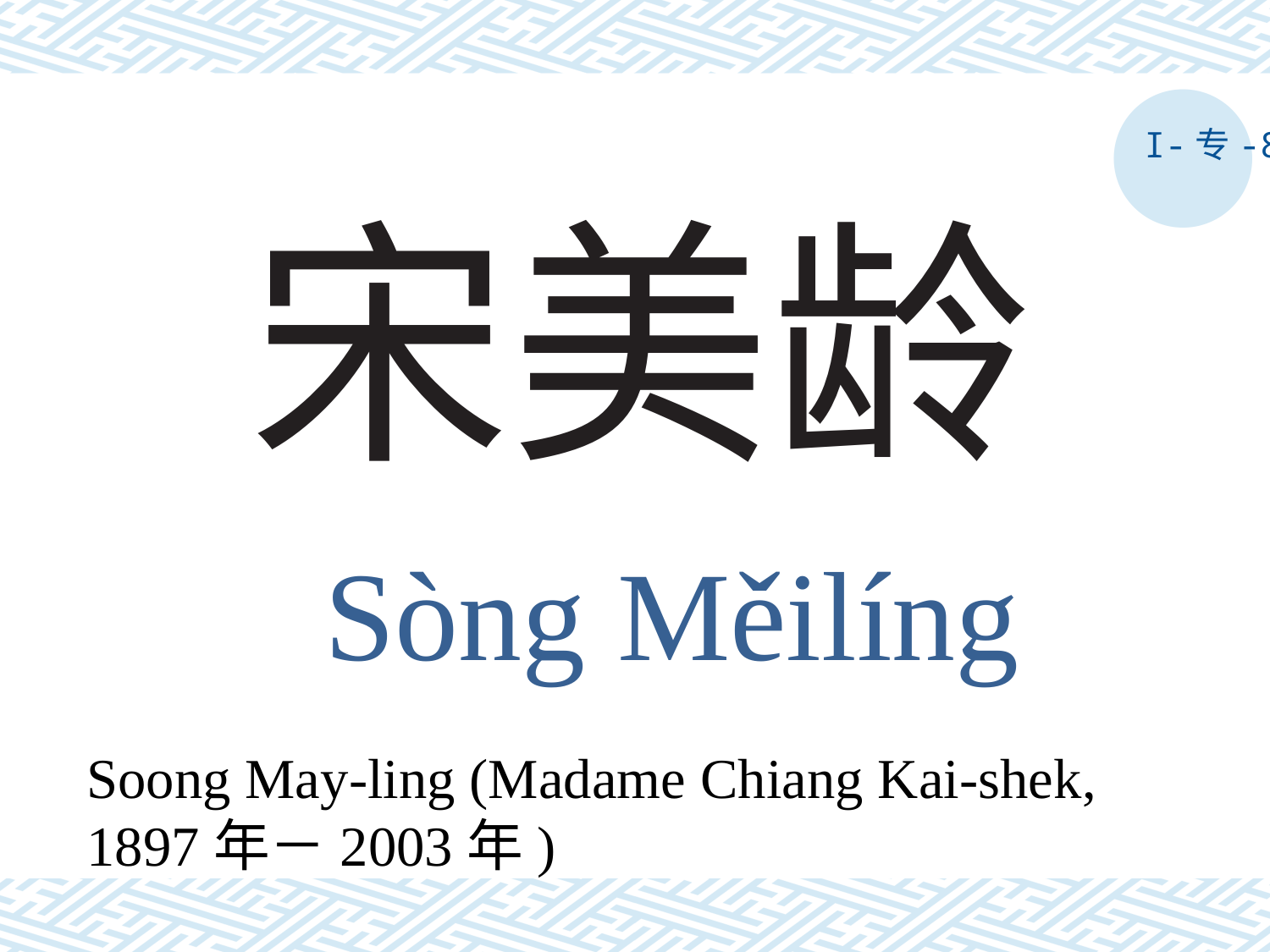

I-专-8

# 宋美龄
Sòng Měilíng
Soong May-ling (Madame Chiang Kai-shek, 1897年－2003年)